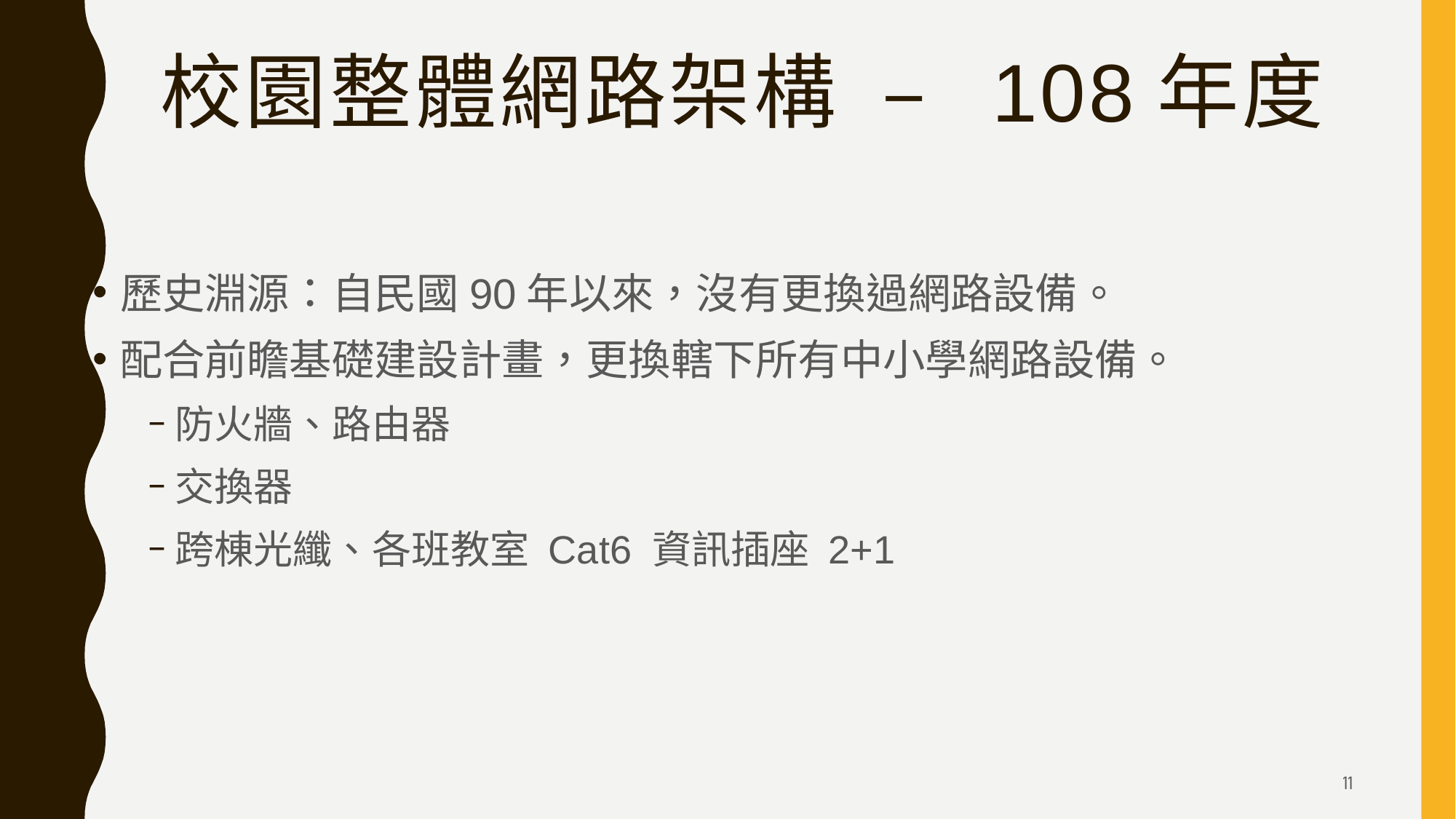

# 校園整體網路架構  –  108年度
歷史淵源：自民國90年以來，沒有更換過網路設備。
配合前瞻基礎建設計畫，更換轄下所有中小學網路設備。
防火牆、路由器
交換器
跨棟光纖、各班教室 Cat6 資訊插座 2+1
11